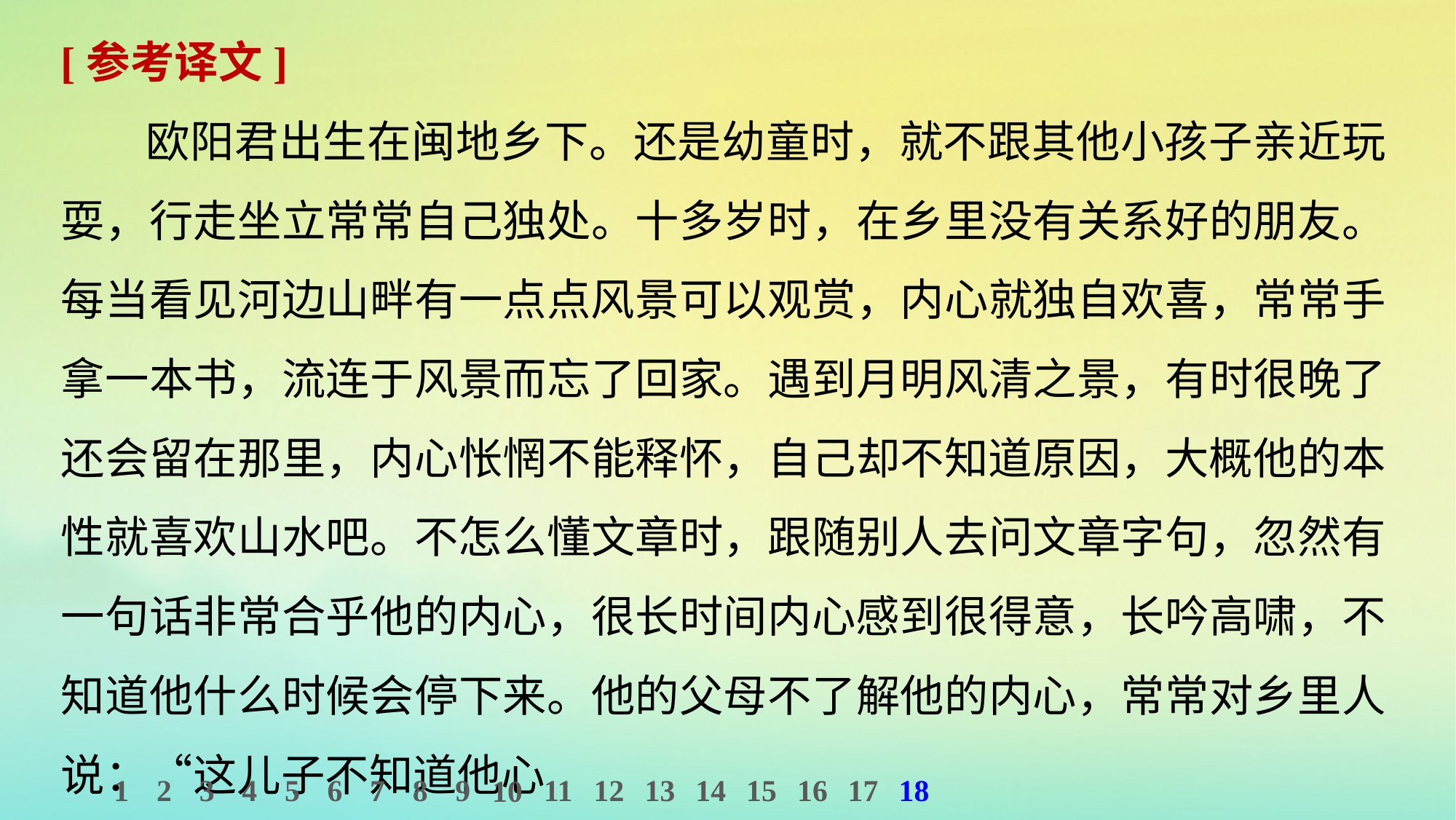

[参考译文]
欧阳君出生在闽地乡下。还是幼童时，就不跟其他小孩子亲近玩耍，行走坐立常常自己独处。十多岁时，在乡里没有关系好的朋友。每当看见河边山畔有一点点风景可以观赏，内心就独自欢喜，常常手拿一本书，流连于风景而忘了回家。遇到月明风清之景，有时很晚了还会留在那里，内心怅惘不能释怀，自己却不知道原因，大概他的本性就喜欢山水吧。不怎么懂文章时，跟随别人去问文章字句，忽然有一句话非常合乎他的内心，很长时间内心感到很得意，长吟高啸，不知道他什么时候会停下来。他的父母不了解他的内心，常常对乡里人说：“这儿子不知道他心
1
2
3
4
5
6
7
8
9
11
12
13
14
15
16
17
18
10